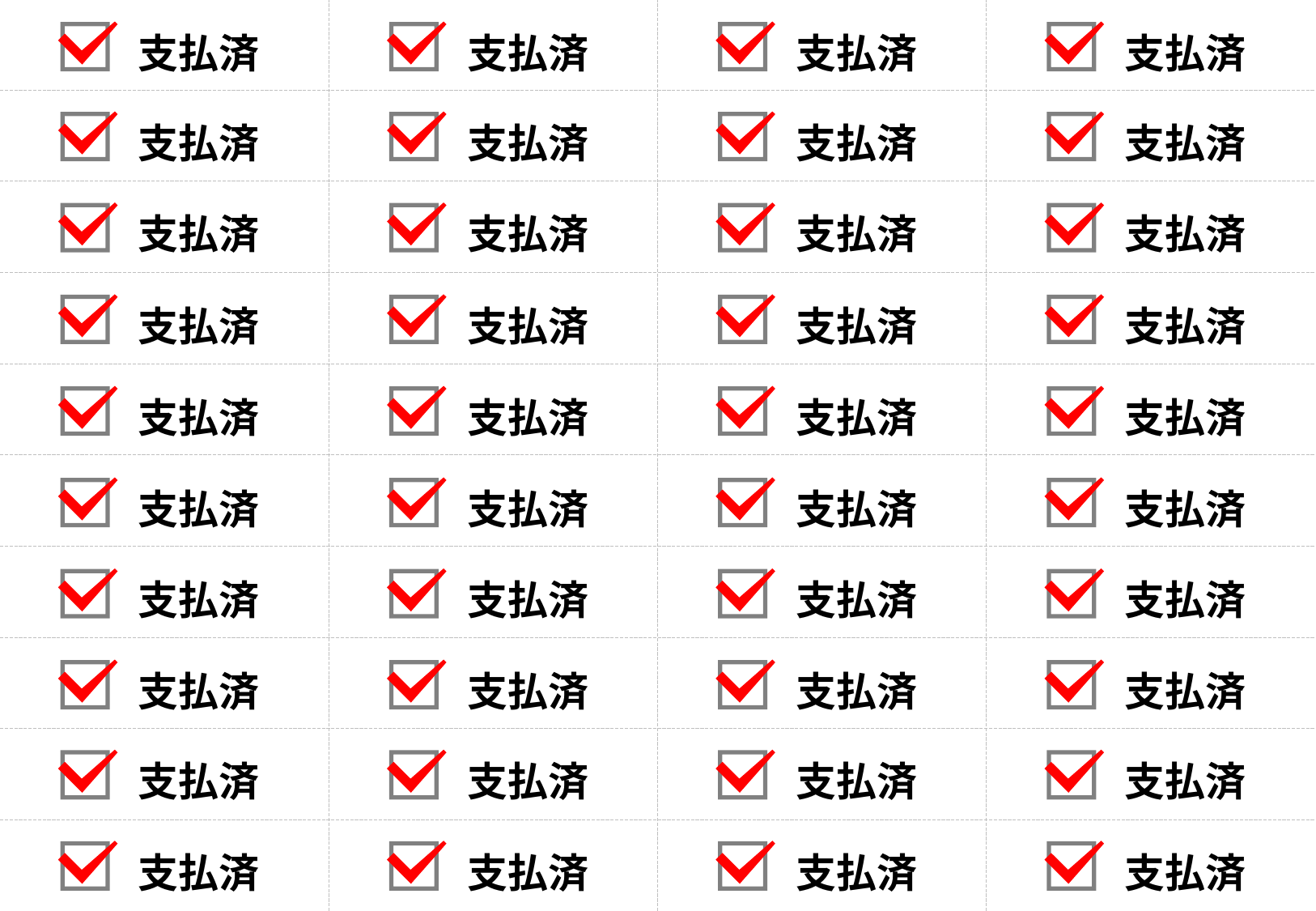

支払済
支払済
支払済
支払済

支払済
支払済
支払済
支払済

支払済
支払済
支払済
支払済

支払済
支払済
支払済
支払済

支払済
支払済
支払済
支払済

支払済
支払済
支払済
支払済

支払済
支払済
支払済
支払済

支払済
支払済
支払済
支払済

支払済
支払済
支払済
支払済

支払済
支払済
支払済
支払済